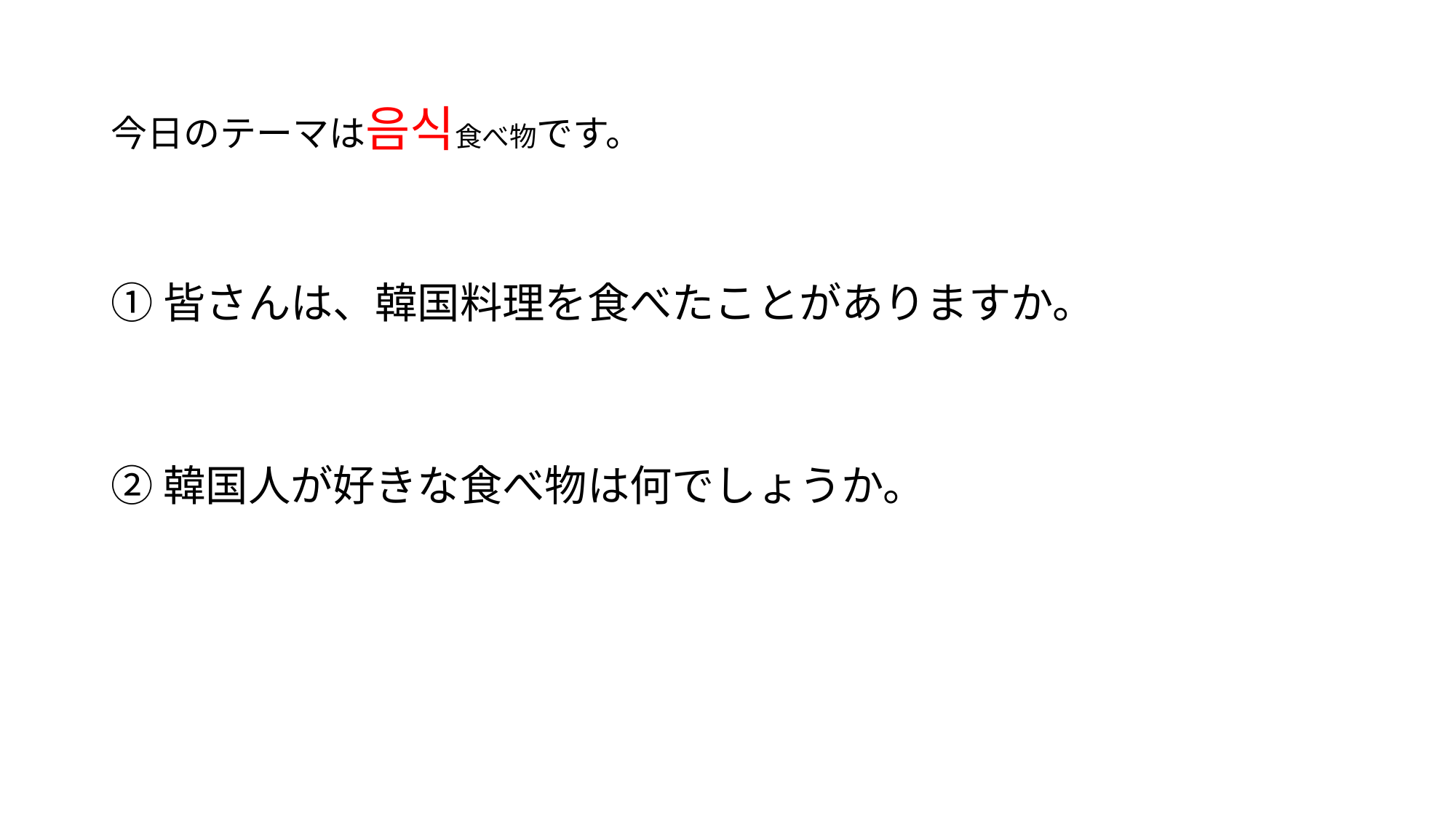

#
今日のテーマは음식食べ物です。

①皆さんは、韓国料理を食べたことがありますか。

②韓国人が好きな食べ物は何でしょうか。